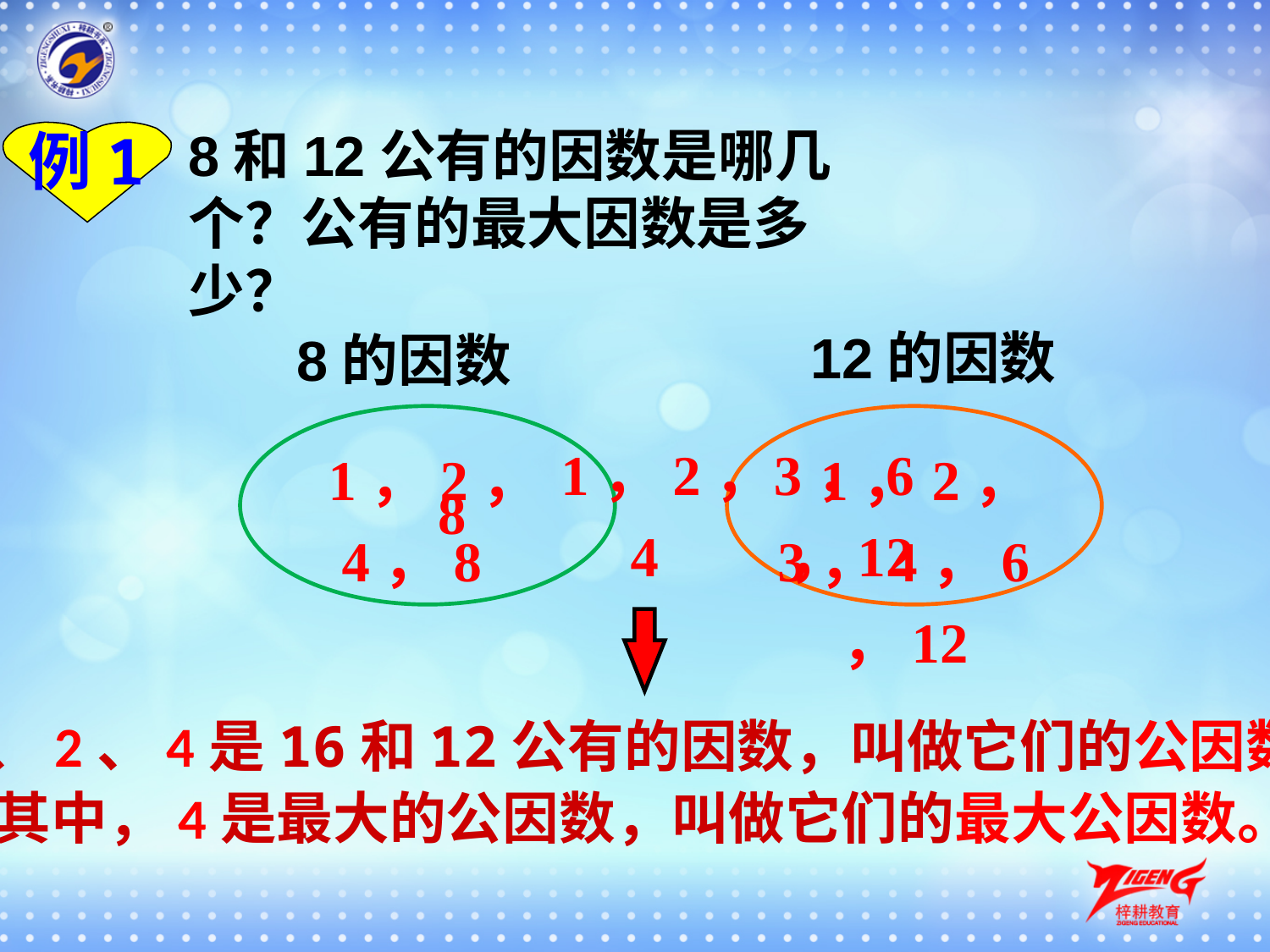

8和12公有的因数是哪几个？公有的最大因数是多少？
例1
12的因数
8的因数

   1，2，
4
3，6，12
   1，2，
4，8
   1，2，3，4，6，12
8

1、2、4是16和12公有的因数，叫做它们的公因数。
其中，4是最大的公因数，叫做它们的最大公因数。